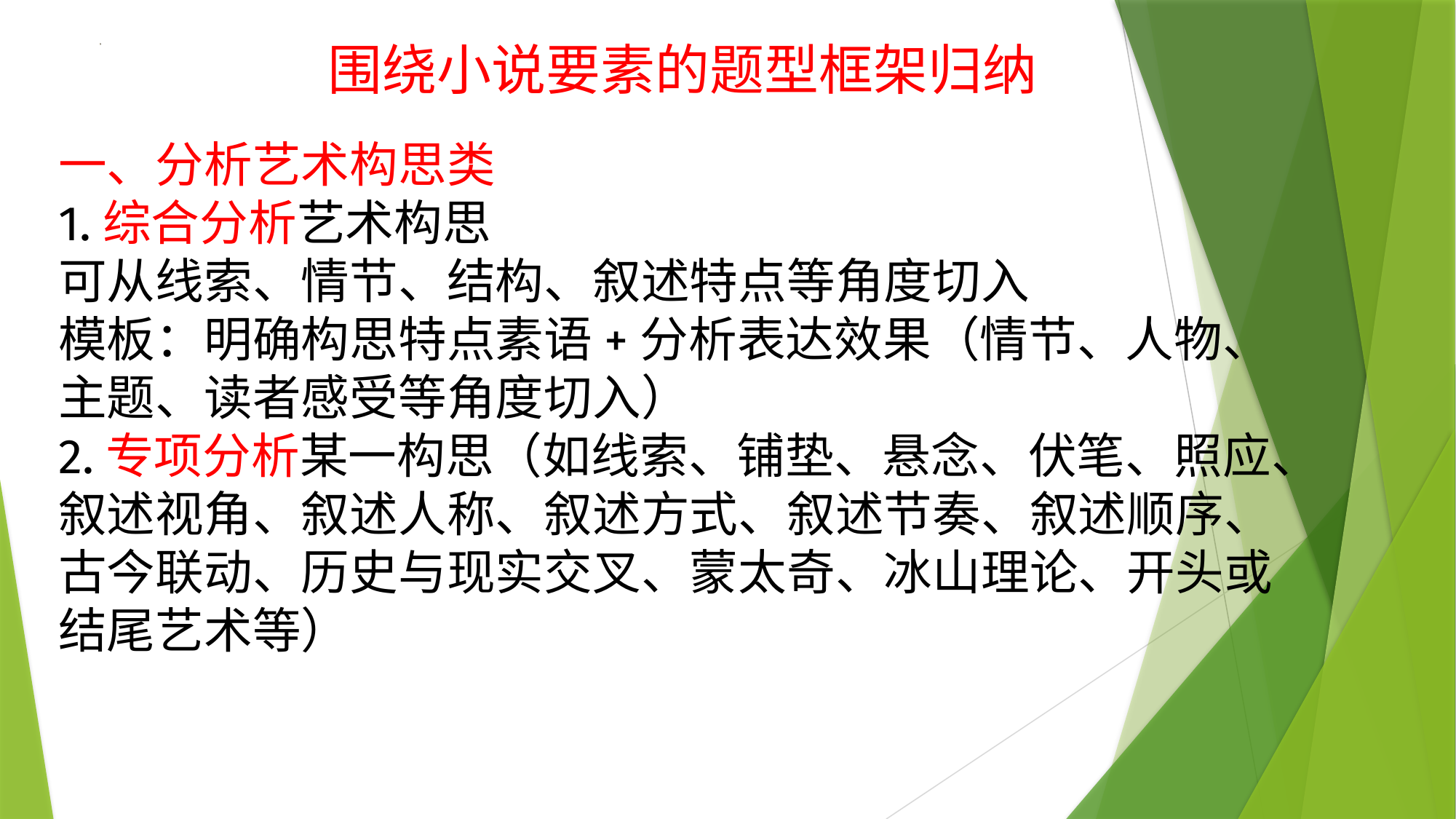

围绕小说要素的题型框架归纳

一、分析艺术构思类
1.综合分析艺术构思
可从线索、情节、结构、叙述特点等角度切入
模板：明确构思特点素语+分析表达效果（情节、人物、主题、读者感受等角度切入）
2.专项分析某一构思（如线索、铺垫、悬念、伏笔、照应、叙述视角、叙述人称、叙述方式、叙述节奏、叙述顺序、古今联动、历史与现实交叉、蒙太奇、冰山理论、开头或结尾艺术等）